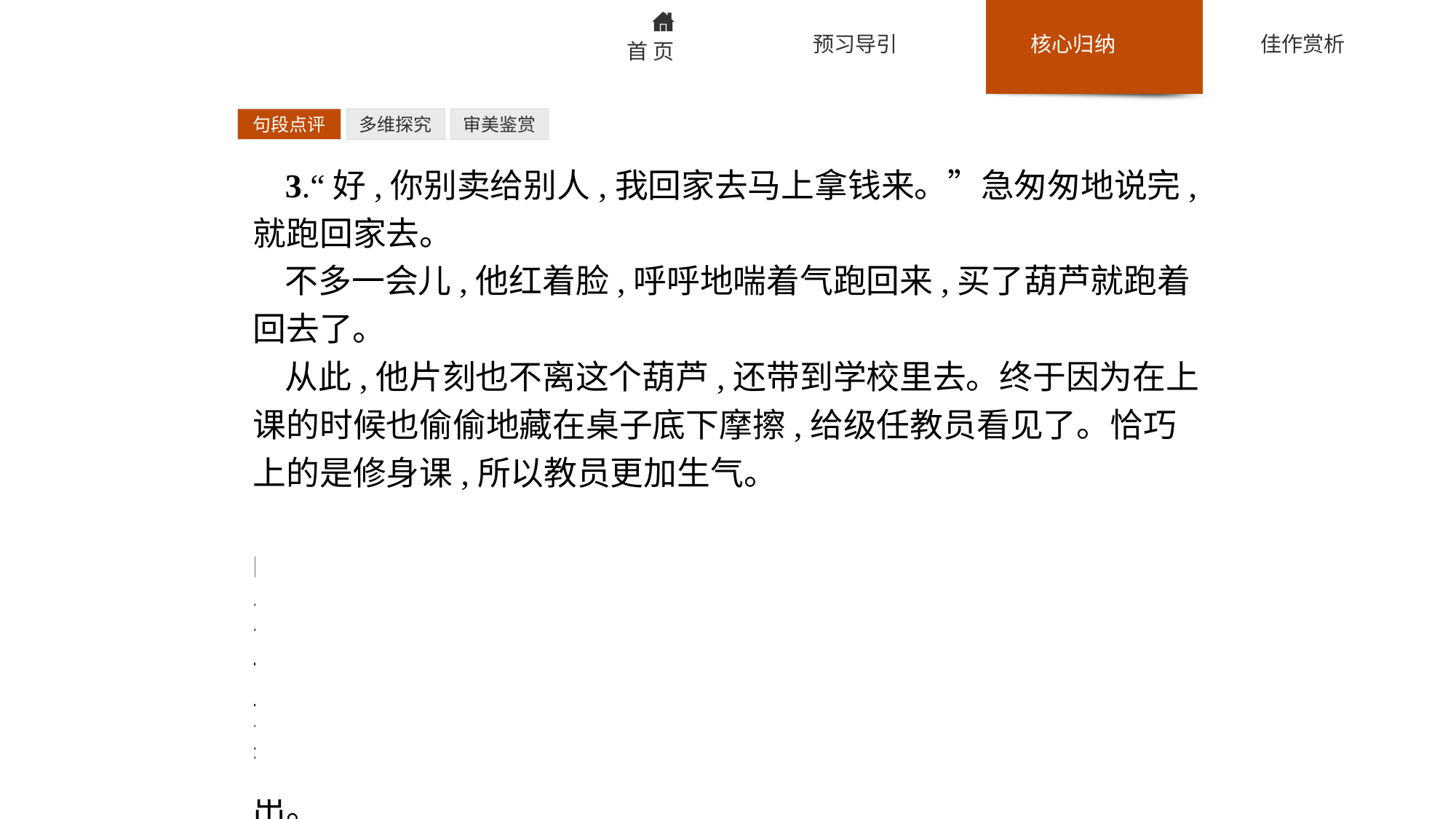

句段点评
多维探究
审美鉴赏
3.“好,你别卖给别人,我回家去马上拿钱来。”急匆匆地说完,就跑回家去。
不多一会儿,他红着脸,呼呼地喘着气跑回来,买了葫芦就跑着回去了。
从此,他片刻也不离这个葫芦,还带到学校里去。终于因为在上课的时候也偷偷地藏在桌子底下摩擦,给级任教员看见了。恰巧上的是修身课,所以教员更加生气。
点评:“急匆匆”地“跑”,“不多一会儿”,“他红着脸”“呼呼地喘着气跑回来”,表明清兵卫对这个葫芦的喜爱,生怕这个葫芦被别人买走。“跑着回去”则表明清兵卫急于对这个葫芦进行一番加工。 一个天天到街上看葫芦的孩子,能够对某个葫芦发生如此浓厚的兴趣,就使得这个葫芦显得与众不同了。而清兵卫把葫芦带到学校,并在修身课上摩擦,被教员发现,下文水到渠成而出。